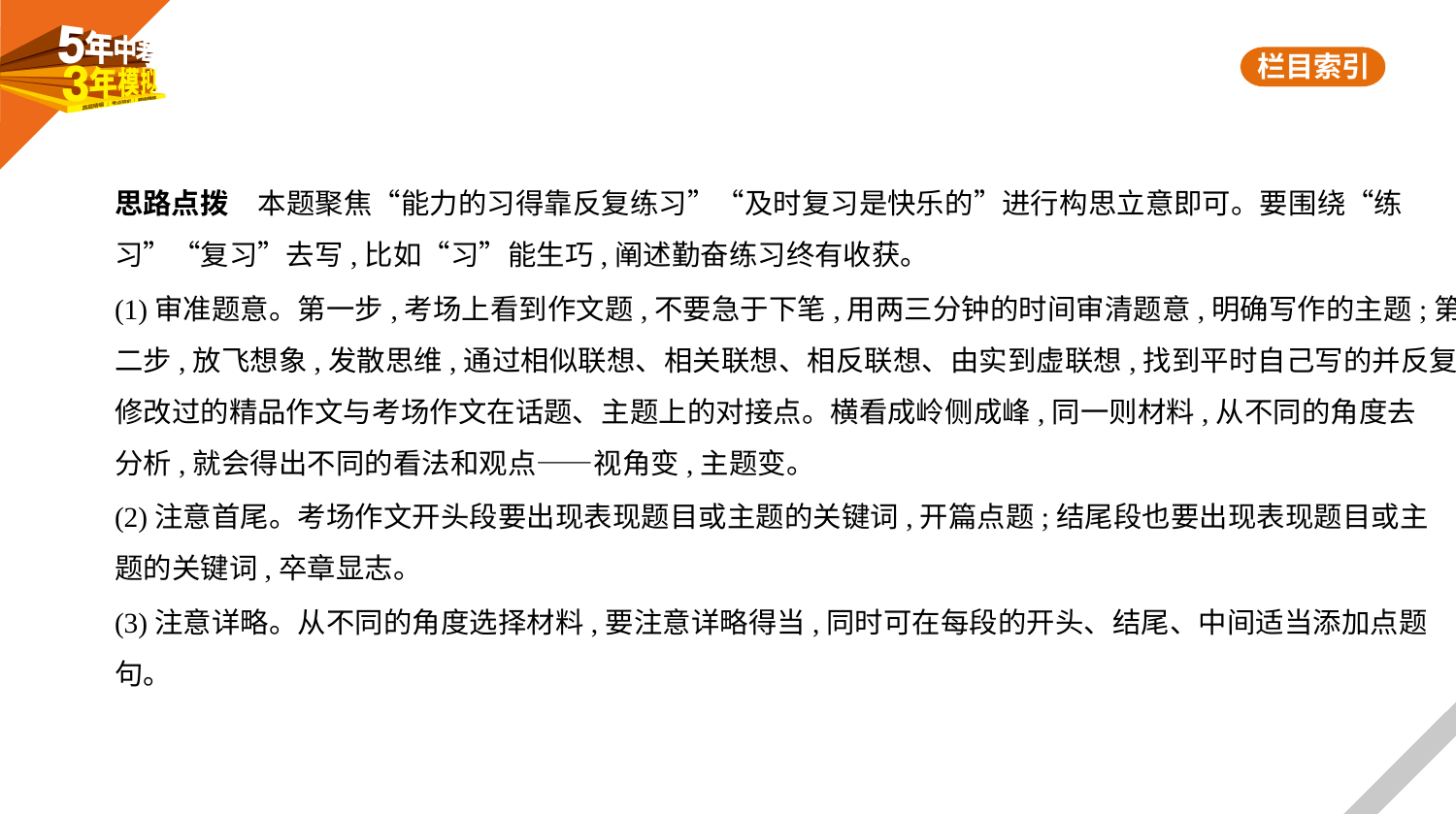

思路点拨　本题聚焦“能力的习得靠反复练习”“及时复习是快乐的”进行构思立意即可。要围绕“练
习”“复习”去写,比如“习”能生巧,阐述勤奋练习终有收获。
(1)审准题意。第一步,考场上看到作文题,不要急于下笔,用两三分钟的时间审清题意,明确写作的主题;第
二步,放飞想象,发散思维,通过相似联想、相关联想、相反联想、由实到虚联想,找到平时自己写的并反复
修改过的精品作文与考场作文在话题、主题上的对接点。横看成岭侧成峰,同一则材料,从不同的角度去
分析,就会得出不同的看法和观点——视角变,主题变。
(2)注意首尾。考场作文开头段要出现表现题目或主题的关键词,开篇点题;结尾段也要出现表现题目或主
题的关键词,卒章显志。
(3)注意详略。从不同的角度选择材料,要注意详略得当,同时可在每段的开头、结尾、中间适当添加点题
句。